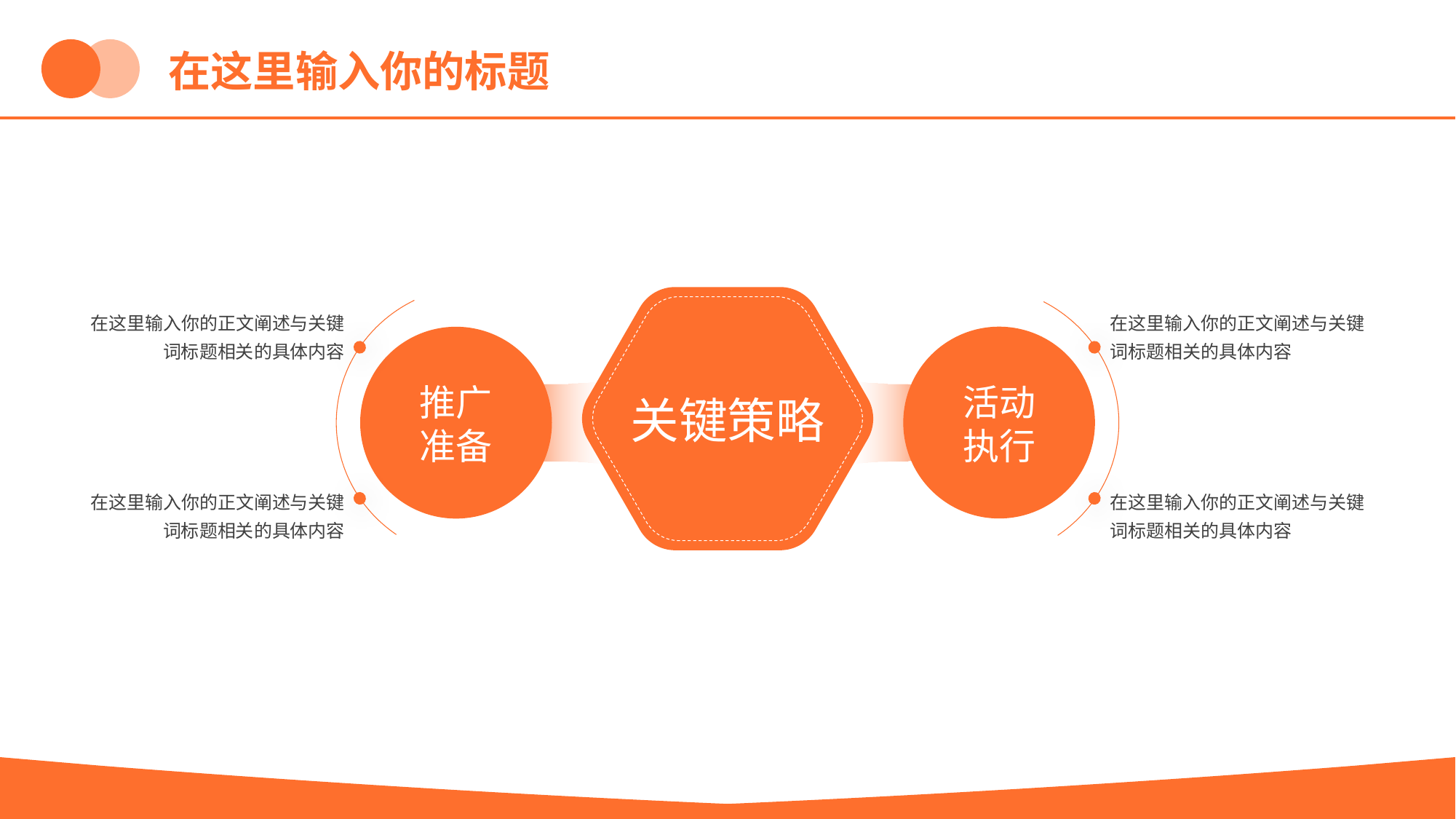

在这里输入你的标题

在这里输入你的正文阐述与关键词标题相关的具体内容
在这里输入你的正文阐述与关键词标题相关的具体内容

推广
准备
活动
执行

关键策略
在这里输入你的正文阐述与关键词标题相关的具体内容
在这里输入你的正文阐述与关键词标题相关的具体内容